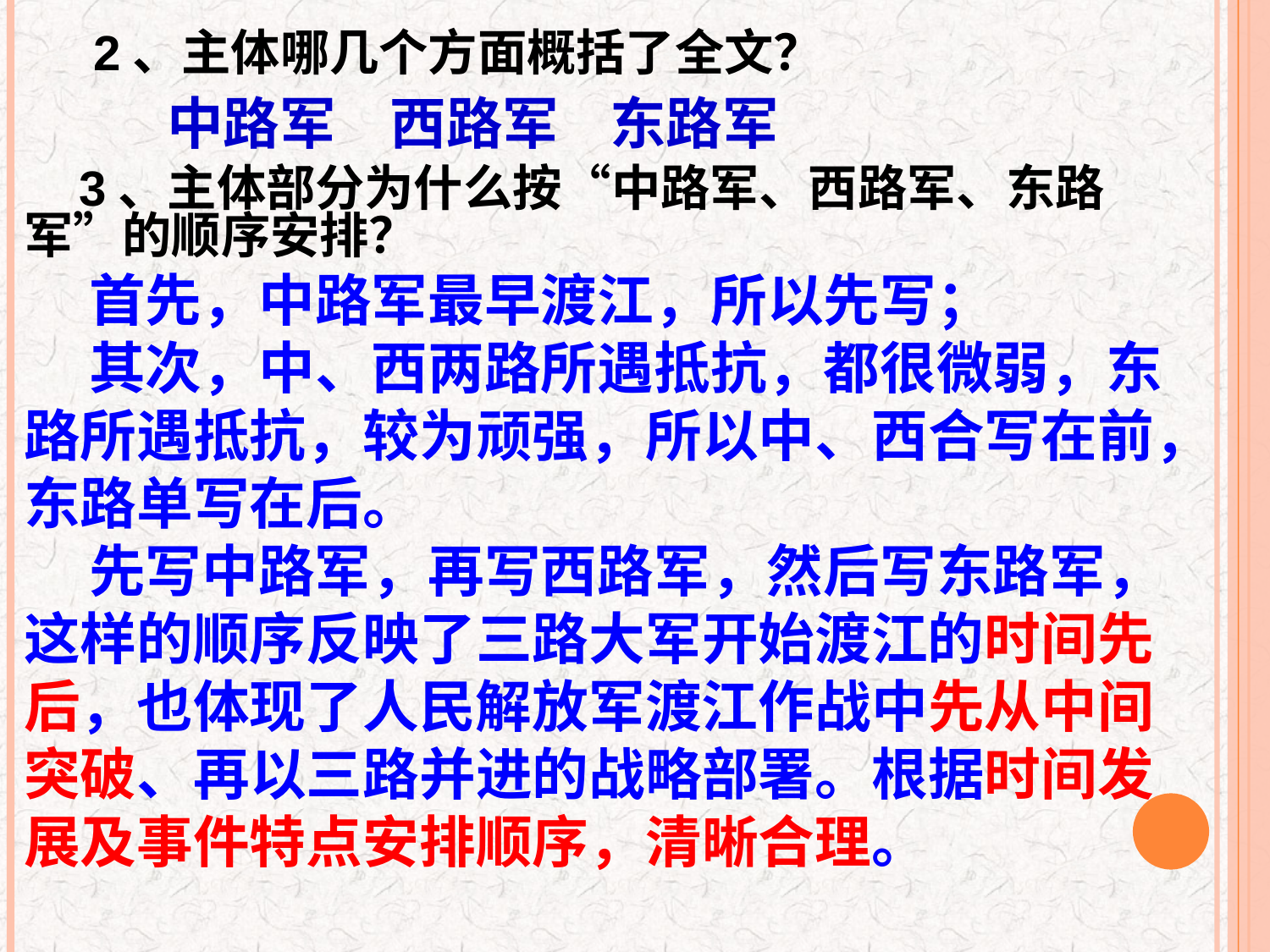

2、主体哪几个方面概括了全文？
中路军
西路军
东路军
    3、主体部分为什么按“中路军、西路军、东路军”的顺序安排？
    首先，中路军最早渡江，所以先写；
    其次，中、西两路所遇抵抗，都很微弱，东路所遇抵抗，较为顽强，所以中、西合写在前，东路单写在后。
    先写中路军，再写西路军，然后写东路军，这样的顺序反映了三路大军开始渡江的时间先后，也体现了人民解放军渡江作战中先从中间突破、再以三路并进的战略部署。根据时间发展及事件特点安排顺序，清晰合理。